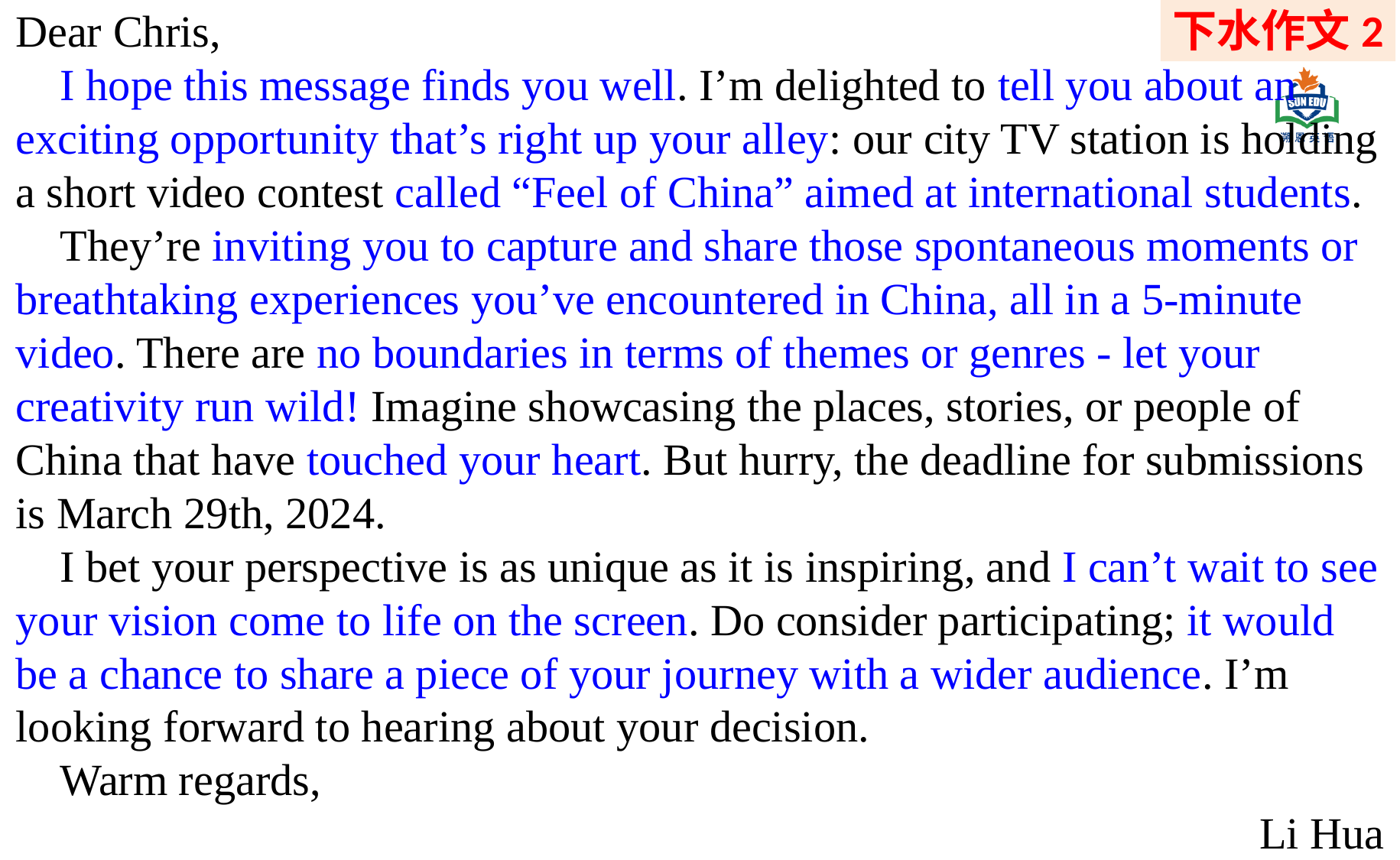

Dear Chris,
    I hope this message finds you well. I’m delighted to tell you about an exciting opportunity that’s right up your alley: our city TV station is holding a short video contest called “Feel of China” aimed at international students.
    They’re inviting you to capture and share those spontaneous moments or breathtaking experiences you’ve encountered in China, all in a 5-minute video. There are no boundaries in terms of themes or genres - let your creativity run wild! Imagine showcasing the places, stories, or people of China that have touched your heart. But hurry, the deadline for submissions is March 29th, 2024.
    I bet your perspective is as unique as it is inspiring, and I can’t wait to see your vision come to life on the screen. Do consider participating; it would be a chance to share a piece of your journey with a wider audience. I’m looking forward to hearing about your decision.
    Warm regards,
Li Hua
下水作文2